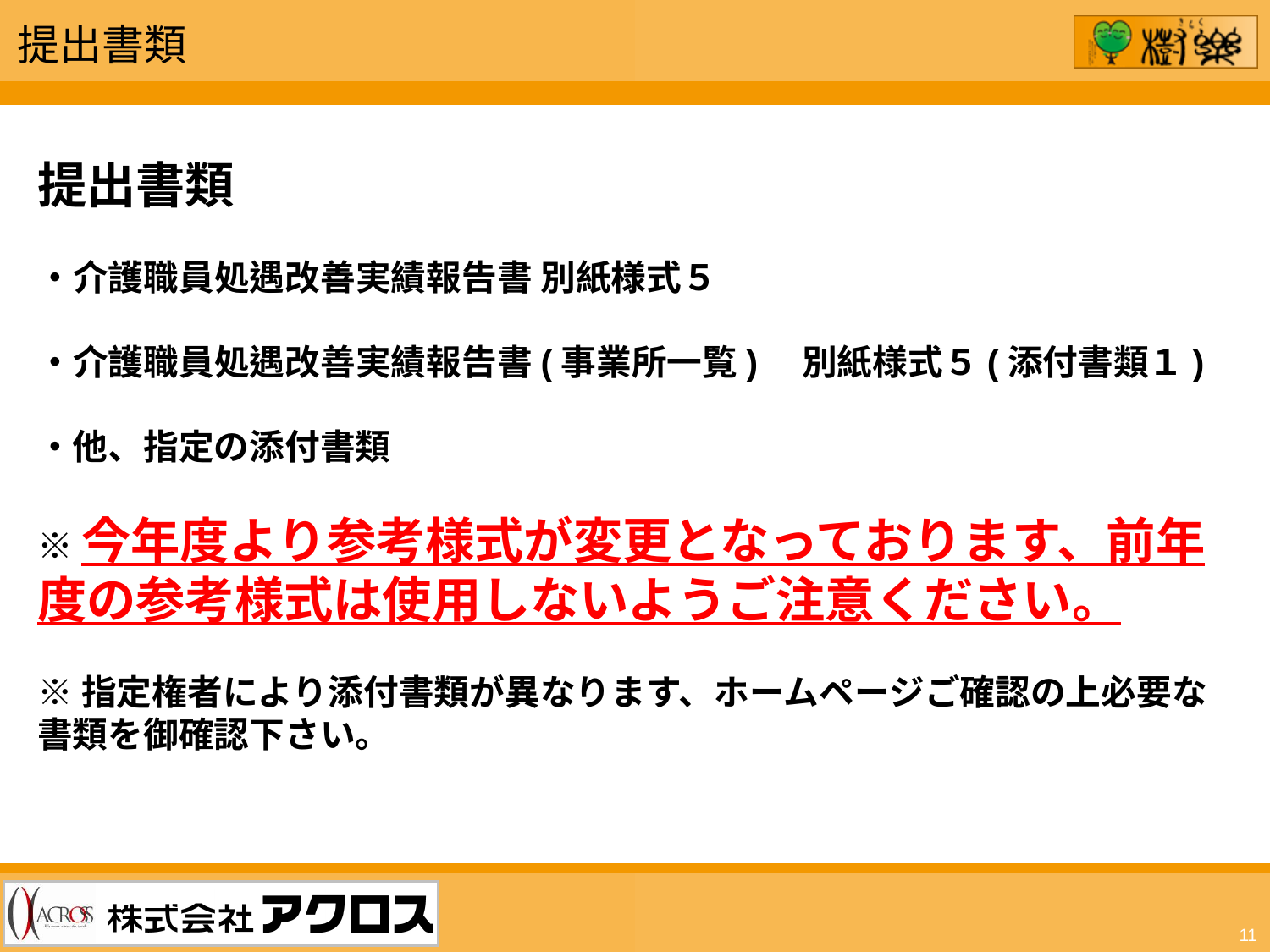

提出書類
提出書類

・介護職員処遇改善実績報告書 別紙様式５

・介護職員処遇改善実績報告書(事業所一覧)　別紙様式５(添付書類１)

・他、指定の添付書類

※今年度より参考様式が変更となっております、前年度の参考様式は使用しないようご注意ください。

※指定権者により添付書類が異なります、ホームページご確認の上必要な書類を御確認下さい。

11